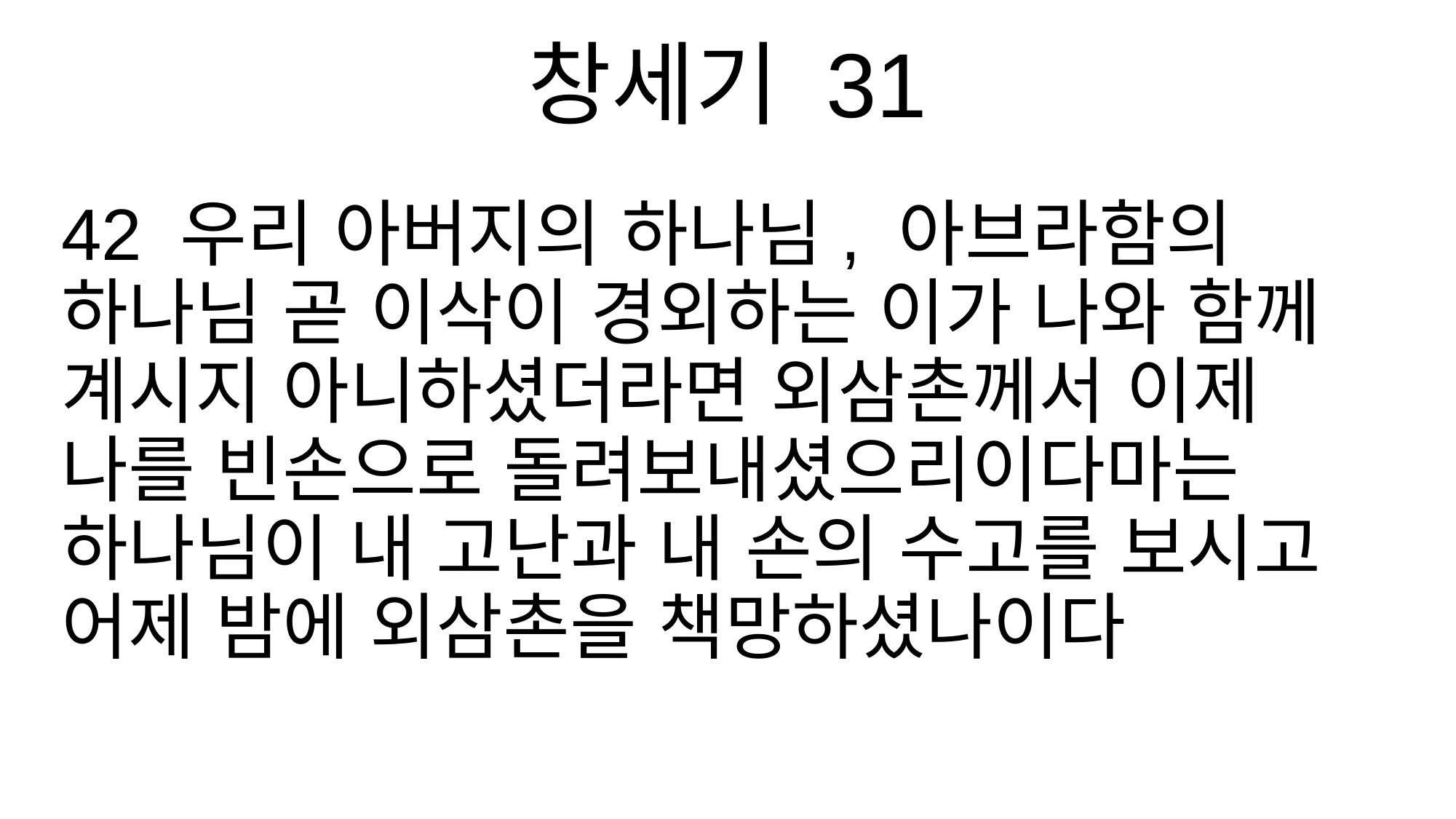

창세기 31
42 우리 아버지의 하나님, 아브라함의 하나님 곧 이삭이 경외하는 이가 나와 함께 계시지 아니하셨더라면 외삼촌께서 이제 나를 빈손으로 돌려보내셨으리이다마는 하나님이 내 고난과 내 손의 수고를 보시고 어제 밤에 외삼촌을 책망하셨나이다